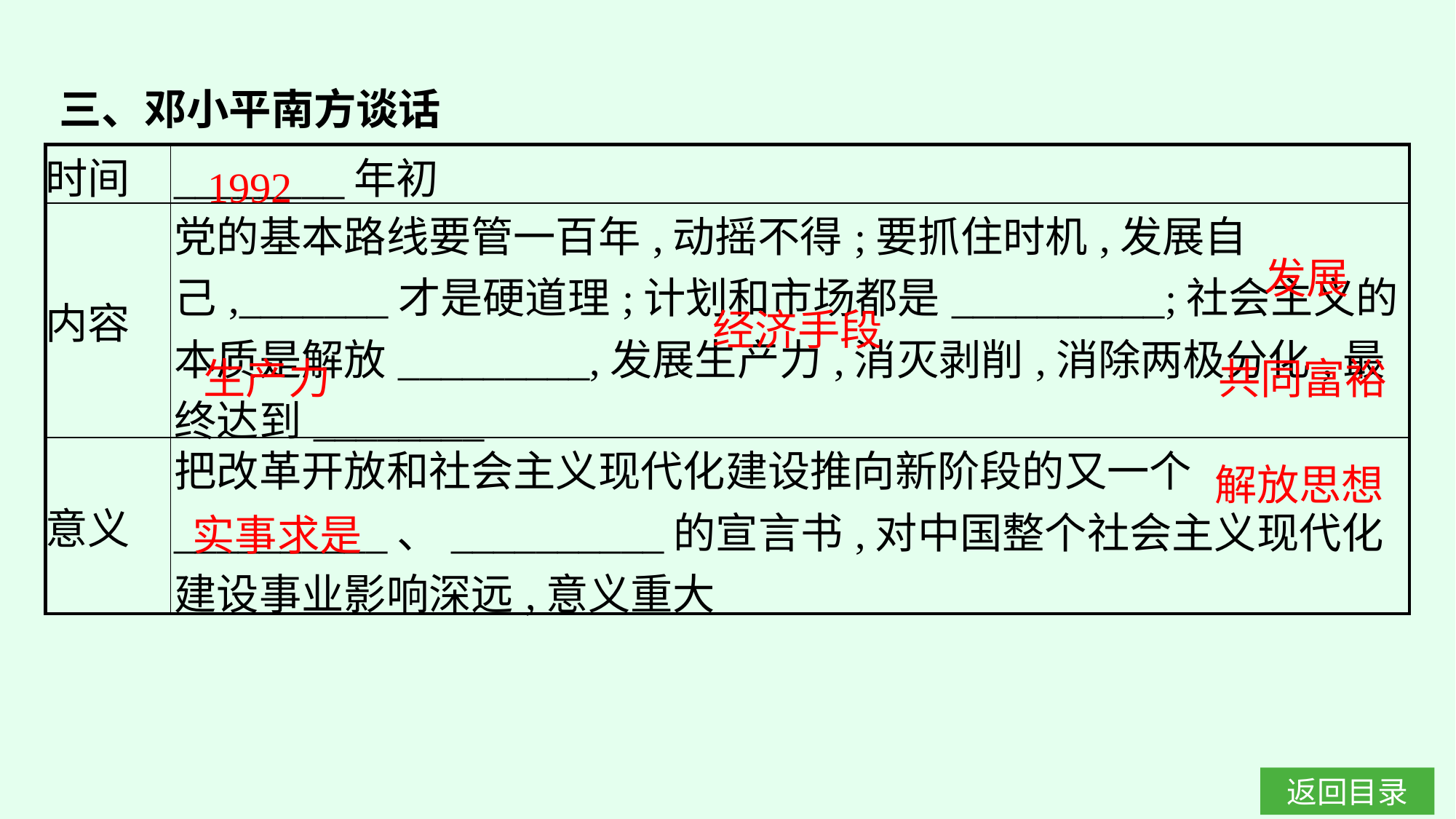

三、邓小平南方谈话
1992
| 时间 | \_\_\_\_\_\_\_\_年初 |
| --- | --- |
| 内容 | 党的基本路线要管一百年,动摇不得;要抓住时机,发展自己,\_\_\_\_\_\_\_才是硬道理;计划和市场都是\_\_\_\_\_\_\_\_\_\_;社会主义的本质是解放\_\_\_\_\_\_\_\_\_,发展生产力,消灭剥削,消除两极分化,最终达到\_\_\_\_\_\_\_\_ |
| 意义 | 把改革开放和社会主义现代化建设推向新阶段的又一个\_\_\_\_\_\_\_\_\_\_、\_\_\_\_\_\_\_\_\_\_的宣言书,对中国整个社会主义现代化建设事业影响深远,意义重大 |
发展
经济手段
生产力
共同富裕
解放思想
实事求是